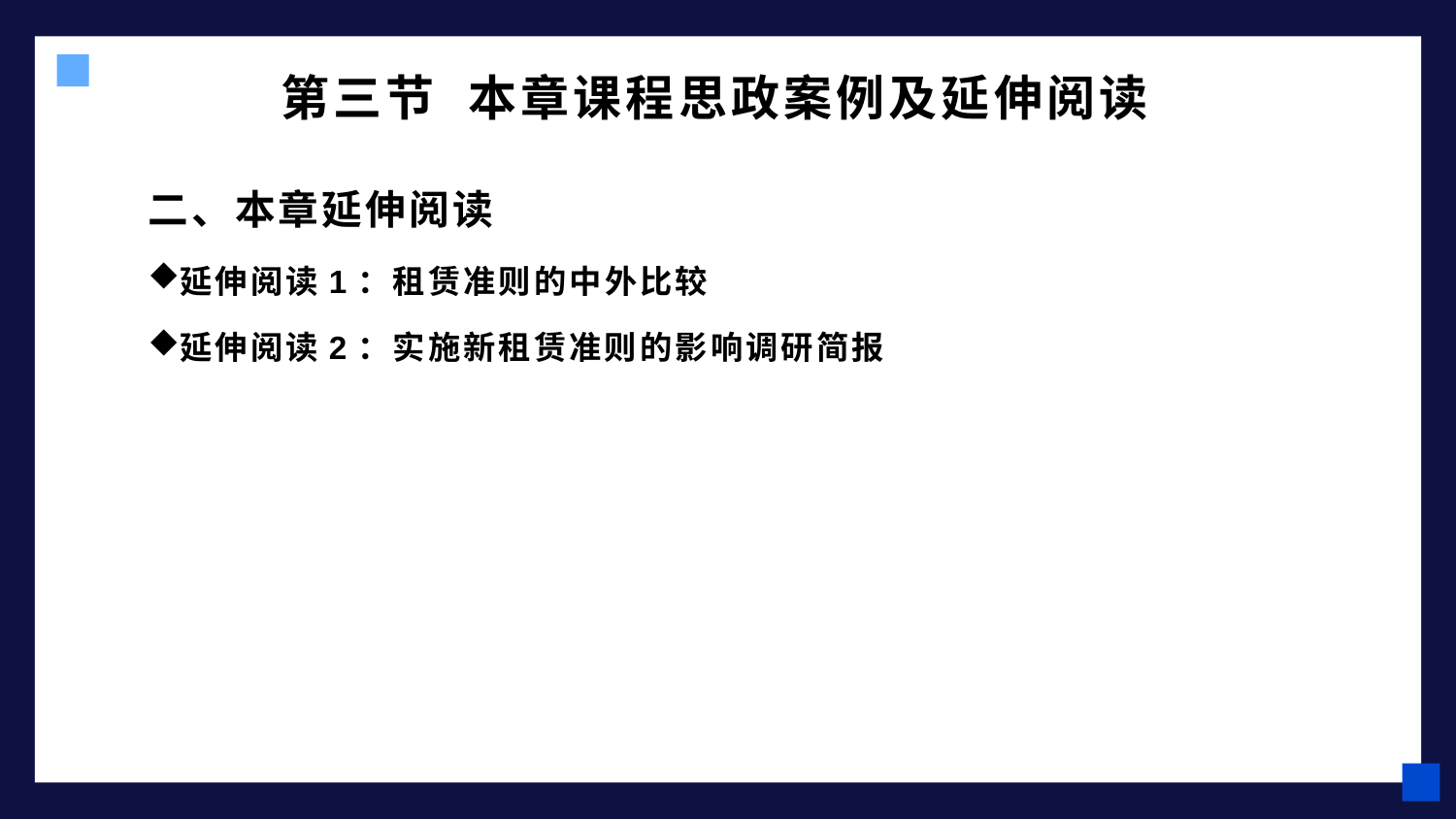

# 第三节  本章课程思政案例及延伸阅读
二、本章延伸阅读
延伸阅读1：租赁准则的中外比较
延伸阅读2：实施新租赁准则的影响调研简报